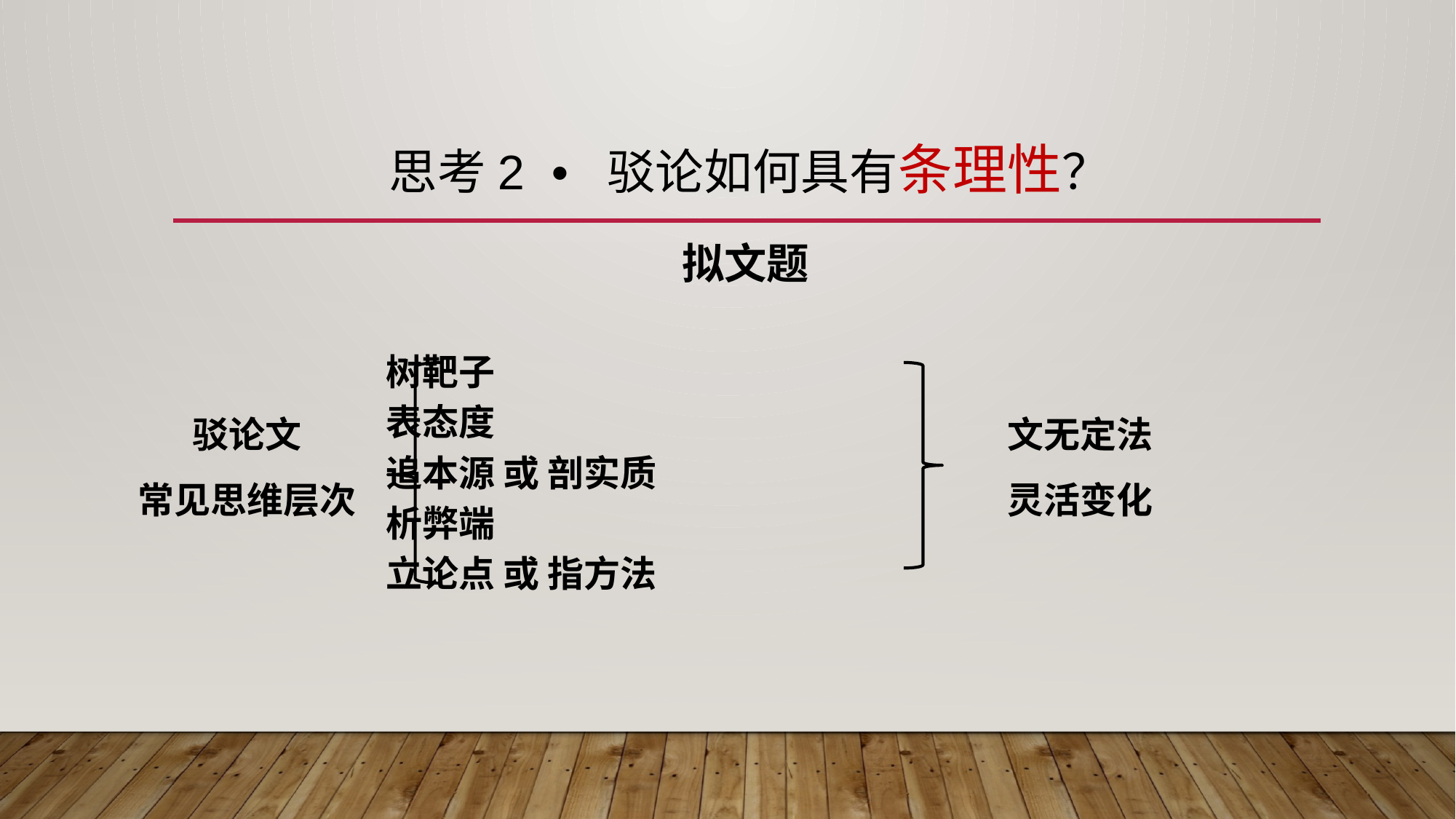

# 思考2  •  驳论如何具有条理性？
拟文题

                 树靶子
                 表态度
                 追本源 或 剖实质
                 析弊端
                 立论点 或 指方法

驳论文
常见思维层次
文无定法
灵活变化